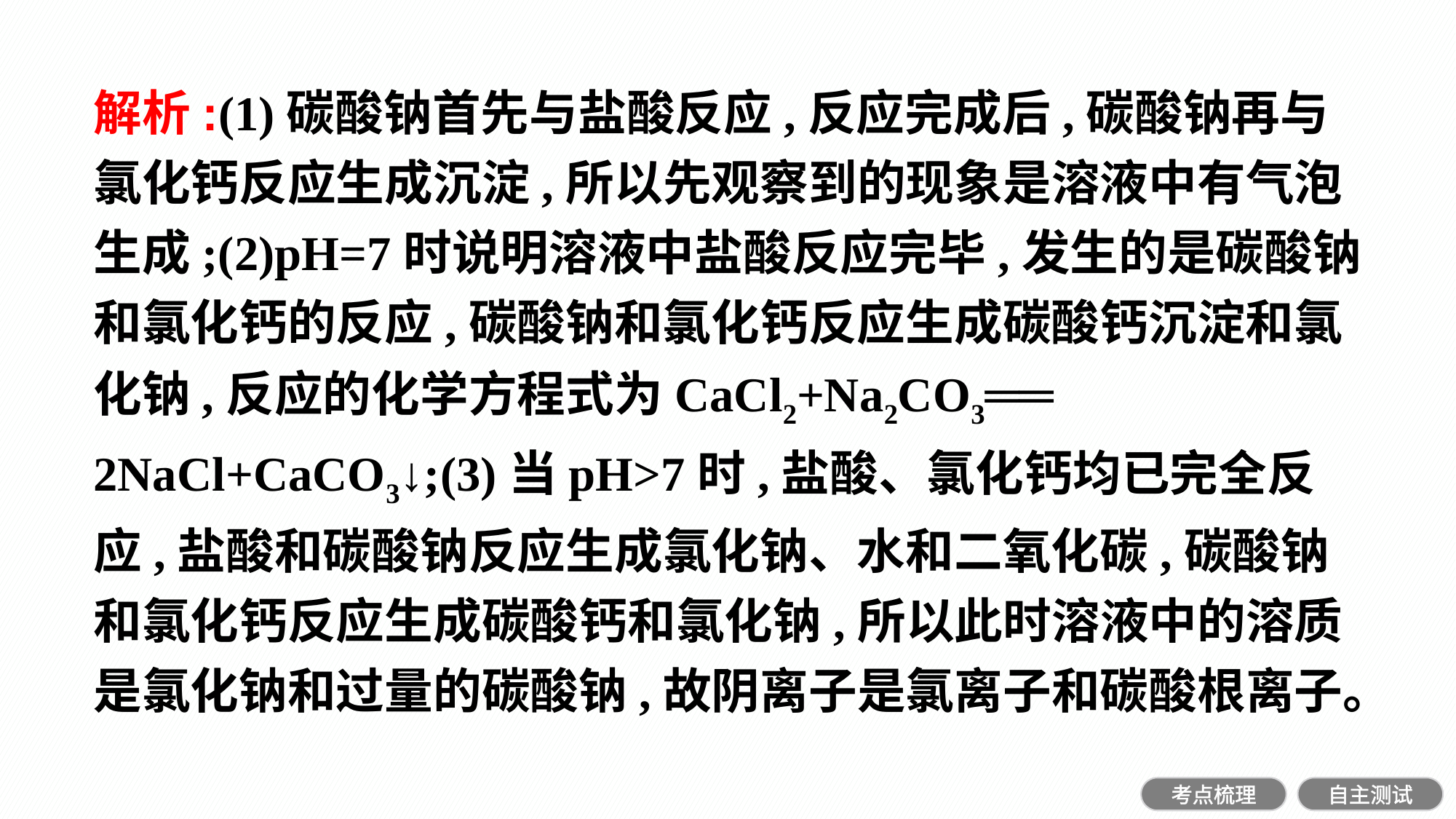

解析:(1)碳酸钠首先与盐酸反应,反应完成后,碳酸钠再与氯化钙反应生成沉淀,所以先观察到的现象是溶液中有气泡生成;(2)pH=7时说明溶液中盐酸反应完毕,发生的是碳酸钠和氯化钙的反应,碳酸钠和氯化钙反应生成碳酸钙沉淀和氯化钠,反应的化学方程式为CaCl2+Na2CO3══ 2NaCl+CaCO3↓;(3)当pH>7时,盐酸、氯化钙均已完全反应,盐酸和碳酸钠反应生成氯化钠、水和二氧化碳,碳酸钠和氯化钙反应生成碳酸钙和氯化钠,所以此时溶液中的溶质是氯化钠和过量的碳酸钠,故阴离子是氯离子和碳酸根离子。